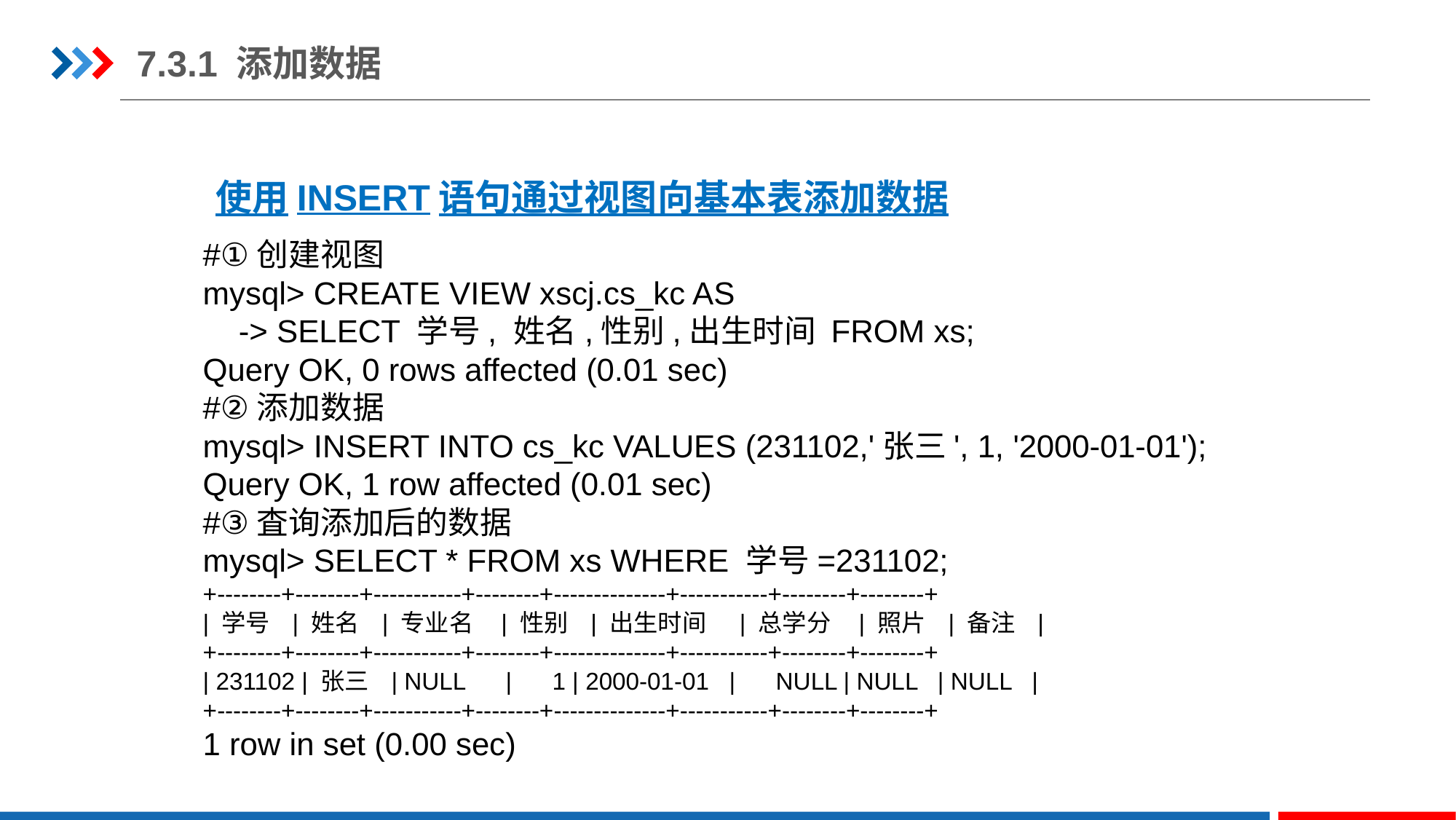

7.3.1 添加数据
使用INSERT语句通过视图向基本表添加数据

#①创建视图
mysql> CREATE VIEW xscj.cs_kc AS
    -> SELECT 学号, 姓名,性别,出生时间 FROM xs;
Query OK, 0 rows affected (0.01 sec)
#②添加数据
mysql> INSERT INTO cs_kc VALUES (231102,'张三', 1, '2000-01-01');
Query OK, 1 row affected (0.01 sec)
#③査询添加后的数据
mysql> SELECT * FROM xs WHERE 学号=231102;
+--------+--------+-----------+--------+--------------+-----------+--------+--------+
| 学号   | 姓名   | 专业名    | 性别   | 出生时间     | 总学分    | 照片   | 备注   |
+--------+--------+-----------+--------+--------------+-----------+--------+--------+
| 231102 | 张三   | NULL      |      1 | 2000-01-01   |      NULL | NULL   | NULL   |
+--------+--------+-----------+--------+--------------+-----------+--------+--------+
1 row in set (0.00 sec)